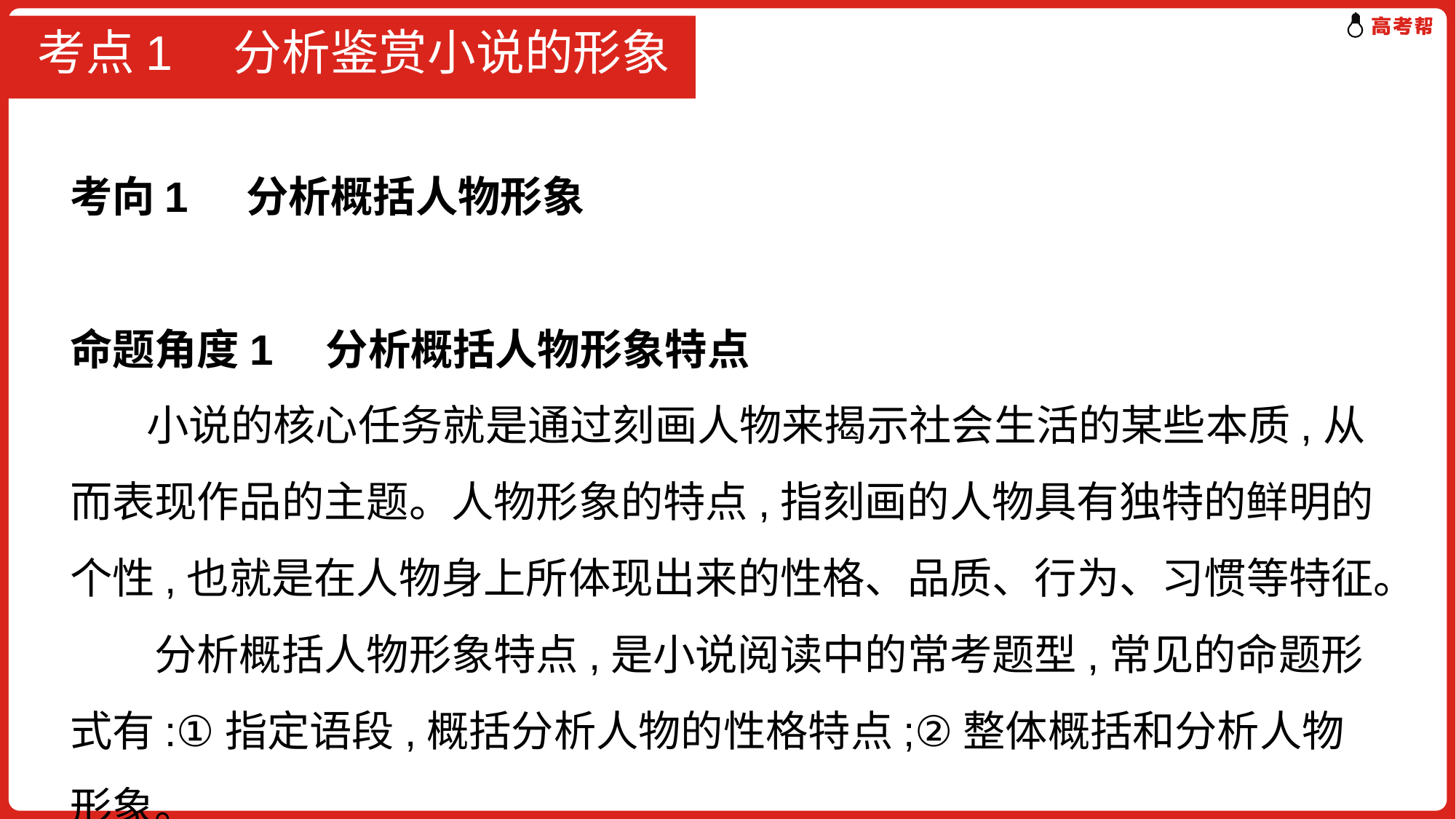

# 考点1　分析鉴赏小说的形象
考向1    分析概括人物形象

命题角度1　分析概括人物形象特点
       小说的核心任务就是通过刻画人物来揭示社会生活的某些本质,从而表现作品的主题。人物形象的特点,指刻画的人物具有独特的鲜明的个性,也就是在人物身上所体现出来的性格、品质、行为、习惯等特征。
　　分析概括人物形象特点,是小说阅读中的常考题型,常见的命题形式有:①指定语段,概括分析人物的性格特点;②整体概括和分析人物形象。